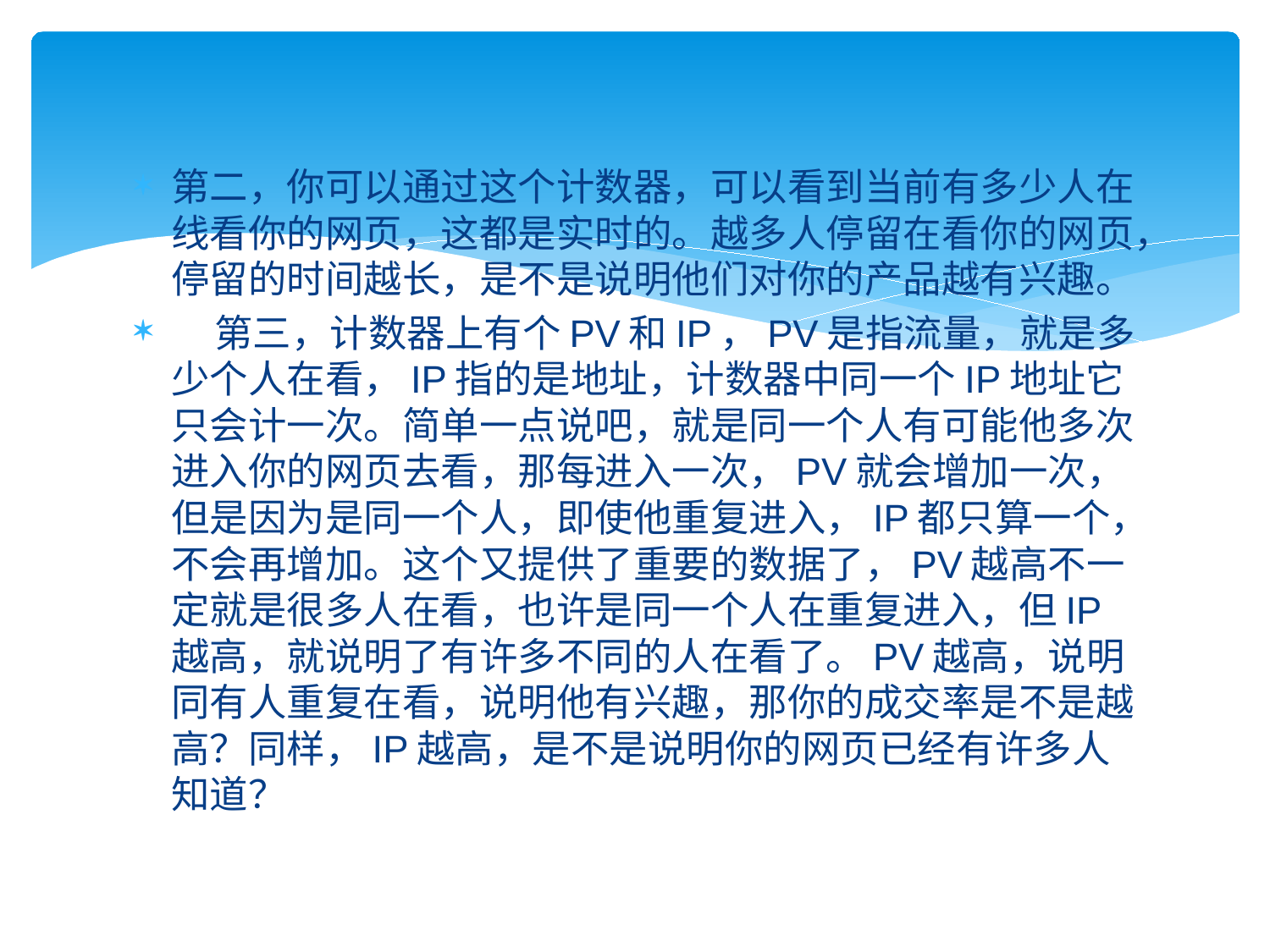

第二，你可以通过这个计数器，可以看到当前有多少人在线看你的网页，这都是实时的。越多人停留在看你的网页，停留的时间越长，是不是说明他们对你的产品越有兴趣。
    第三，计数器上有个PV和IP，PV是指流量，就是多少个人在看，IP指的是地址，计数器中同一个IP地址它只会计一次。简单一点说吧，就是同一个人有可能他多次进入你的网页去看，那每进入一次，PV就会增加一次，但是因为是同一个人，即使他重复进入，IP都只算一个，不会再增加。这个又提供了重要的数据了，PV越高不一定就是很多人在看，也许是同一个人在重复进入，但IP越高，就说明了有许多不同的人在看了。PV越高，说明同有人重复在看，说明他有兴趣，那你的成交率是不是越高？同样，IP越高，是不是说明你的网页已经有许多人知道？